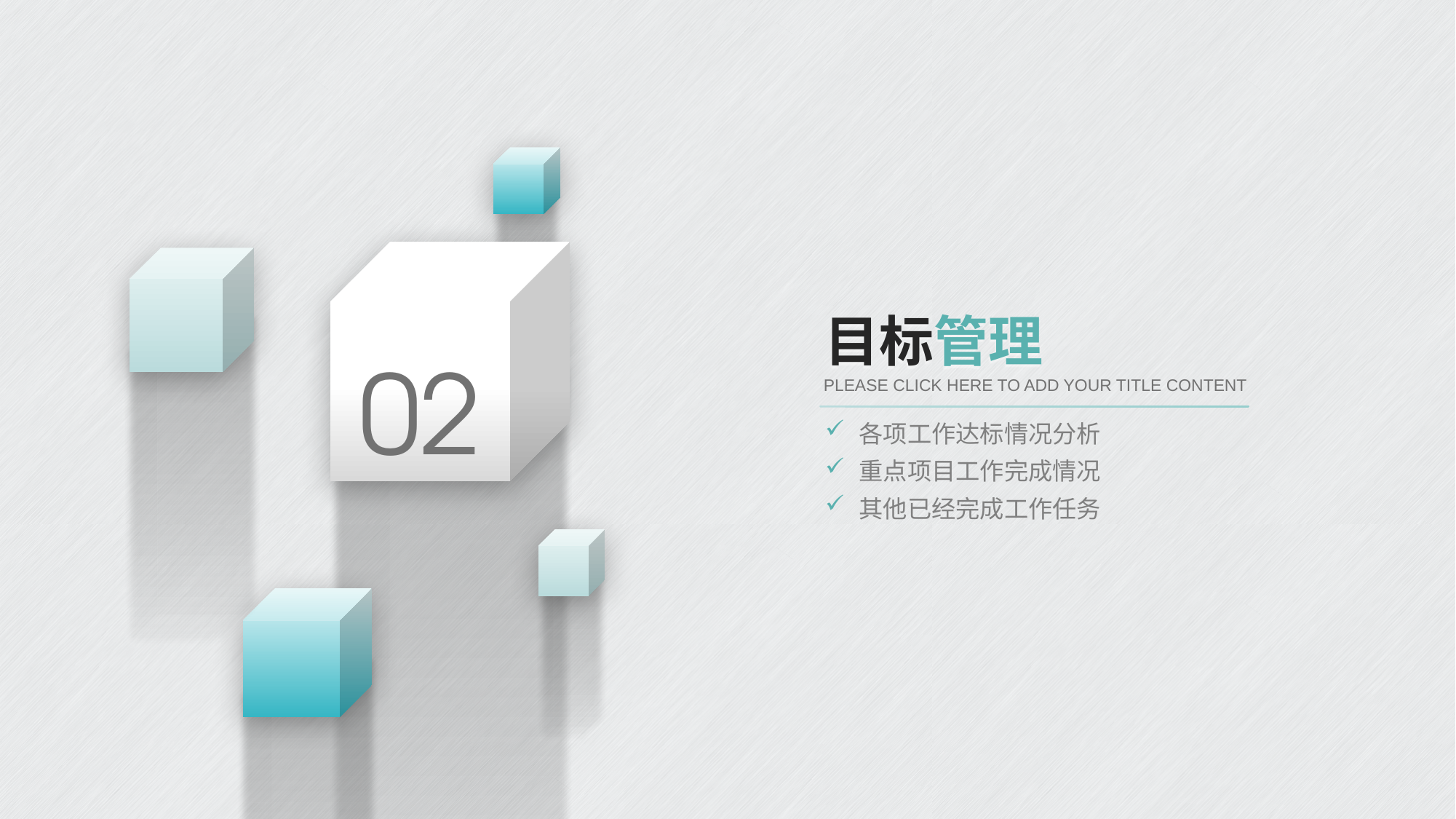

02

目标管理
PLEASE CLICK HERE TO ADD YOUR TITLE CONTENT

各项工作达标情况分析
重点项目工作完成情况
其他已经完成工作任务